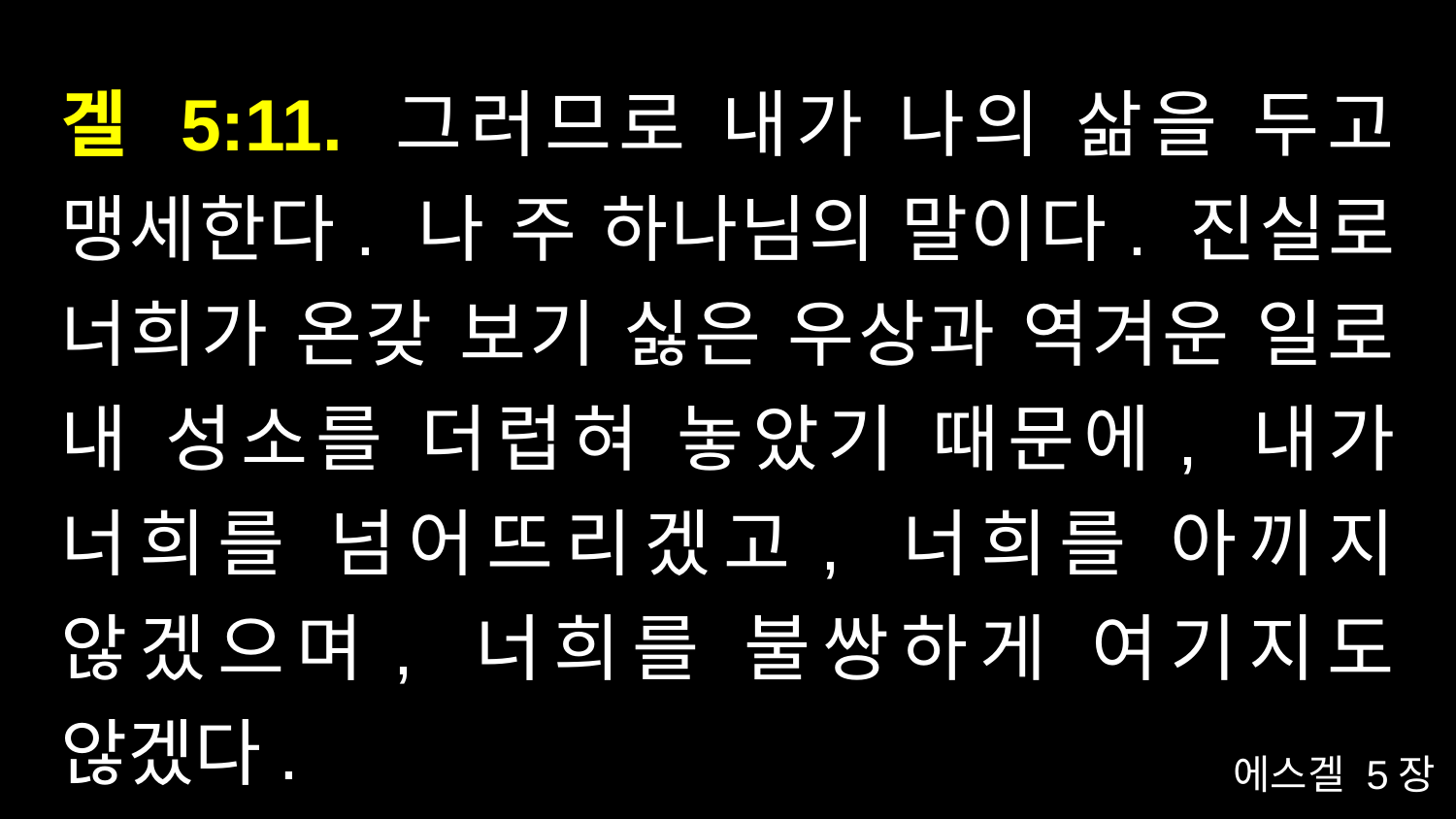

# 겔 5:11. 그러므로 내가 나의 삶을 두고 맹세한다. 나 주 하나님의 말이다. 진실로 너희가 온갖 보기 싫은 우상과 역겨운 일로 내 성소를 더럽혀 놓았기 때문에, 내가 너희를 넘어뜨리겠고, 너희를 아끼지 않겠으며, 너희를 불쌍하게 여기지도 않겠다.
에스겔 5장